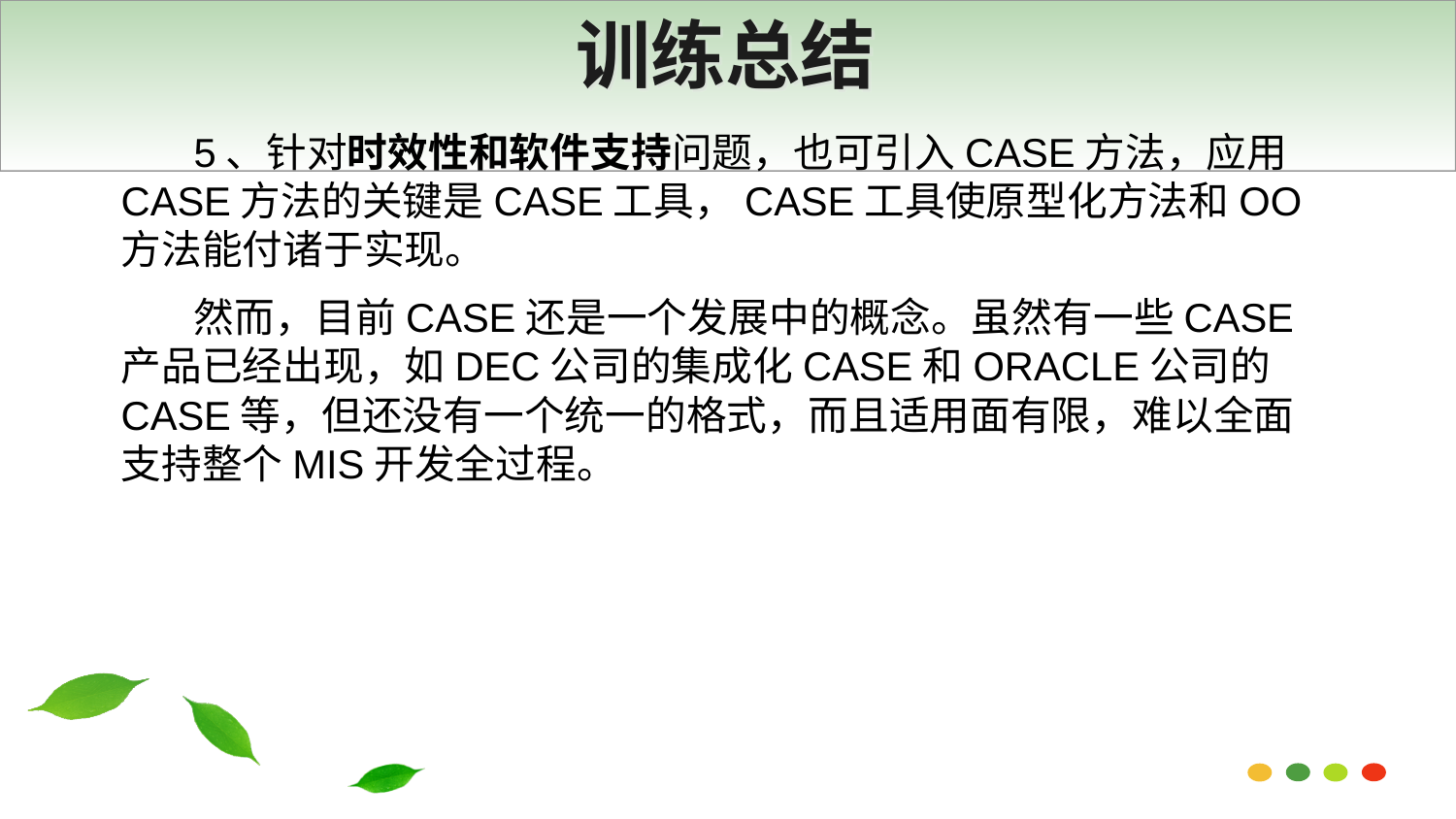

# 训练总结
5、针对时效性和软件支持问题，也可引入CASE方法，应用CASE方法的关键是CASE工具，CASE工具使原型化方法和OO方法能付诸于实现。
然而，目前CASE还是一个发展中的概念。虽然有一些CASE产品已经出现，如DEC公司的集成化CASE和ORACLE公司的CASE等，但还没有一个统一的格式，而且适用面有限，难以全面支持整个MIS开发全过程。